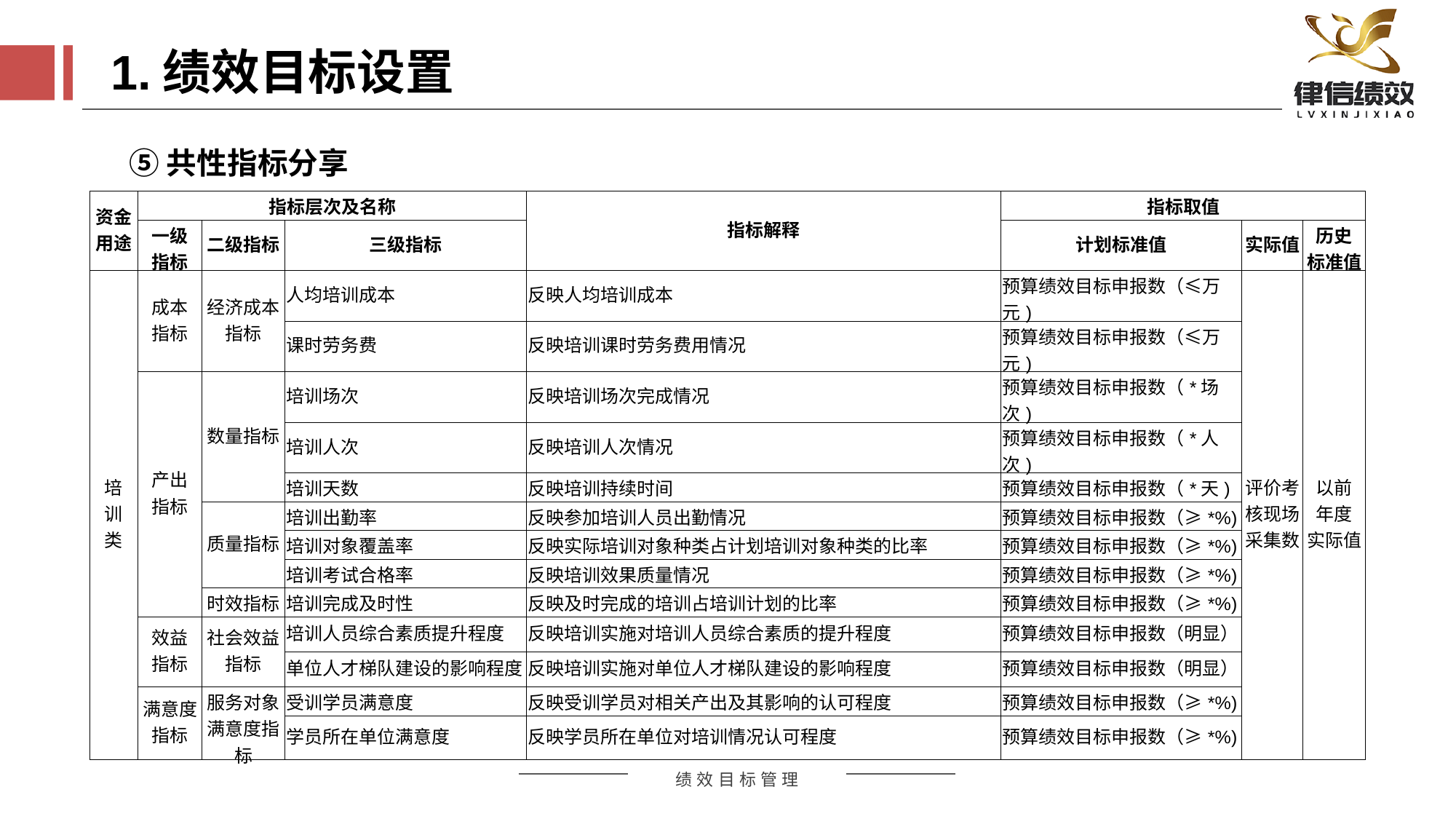

1.绩效目标设置
⑤共性指标分享
| 资金用途 | 指标层次及名称 |  |  | 指标解释 | 指标取值 |  |  |
| --- | --- | --- | --- | --- | --- | --- | --- |
|  | 一级 指标 | 二级指标 | 三级指标 |  | 计划标准值 | 实际值 | 历史 标准值 |
| 培 训 类 | 成本 指标 | 经济成本指标 | 人均培训成本 | 反映人均培训成本 | 预算绩效目标申报数（≤万元) | 评价考核现场采集数 | 以前 年度 实际值 |
|  |  |  | 课时劳务费 | 反映培训课时劳务费用情况 | 预算绩效目标申报数（≤万元) |  |  |
|  | 产出 指标 | 数量指标 | 培训场次 | 反映培训场次完成情况 | 预算绩效目标申报数（\*场次) |  |  |
|  |  |  | 培训人次 | 反映培训人次情况 | 预算绩效目标申报数（\*人次) |  |  |
|  |  |  | 培训天数 | 反映培训持续时间 | 预算绩效目标申报数（\*天) |  |  |
|  |  | 质量指标 | 培训出勤率 | 反映参加培训人员出勤情况 | 预算绩效目标申报数（≥\*%) |  |  |
|  |  |  | 培训对象覆盖率 | 反映实际培训对象种类占计划培训对象种类的比率 | 预算绩效目标申报数（≥\*%) |  |  |
|  |  |  | 培训考试合格率 | 反映培训效果质量情况 | 预算绩效目标申报数（≥\*%) |  |  |
|  |  | 时效指标 | 培训完成及时性 | 反映及时完成的培训占培训计划的比率 | 预算绩效目标申报数（≥\*%) |  |  |
|  | 效益 指标 | 社会效益指标 | 培训人员综合素质提升程度 | 反映培训实施对培训人员综合素质的提升程度 | 预算绩效目标申报数（明显） |  |  |
|  |  |  | 单位人才梯队建设的影响程度 | 反映培训实施对单位人才梯队建设的影响程度 | 预算绩效目标申报数（明显） |  |  |
|  | 满意度指标 | 服务对象满意度指标 | 受训学员满意度 | 反映受训学员对相关产出及其影响的认可程度 | 预算绩效目标申报数（≥\*%) |  |  |
|  |  |  | 学员所在单位满意度 | 反映学员所在单位对培训情况认可程度 | 预算绩效目标申报数（≥\*%) |  |  |